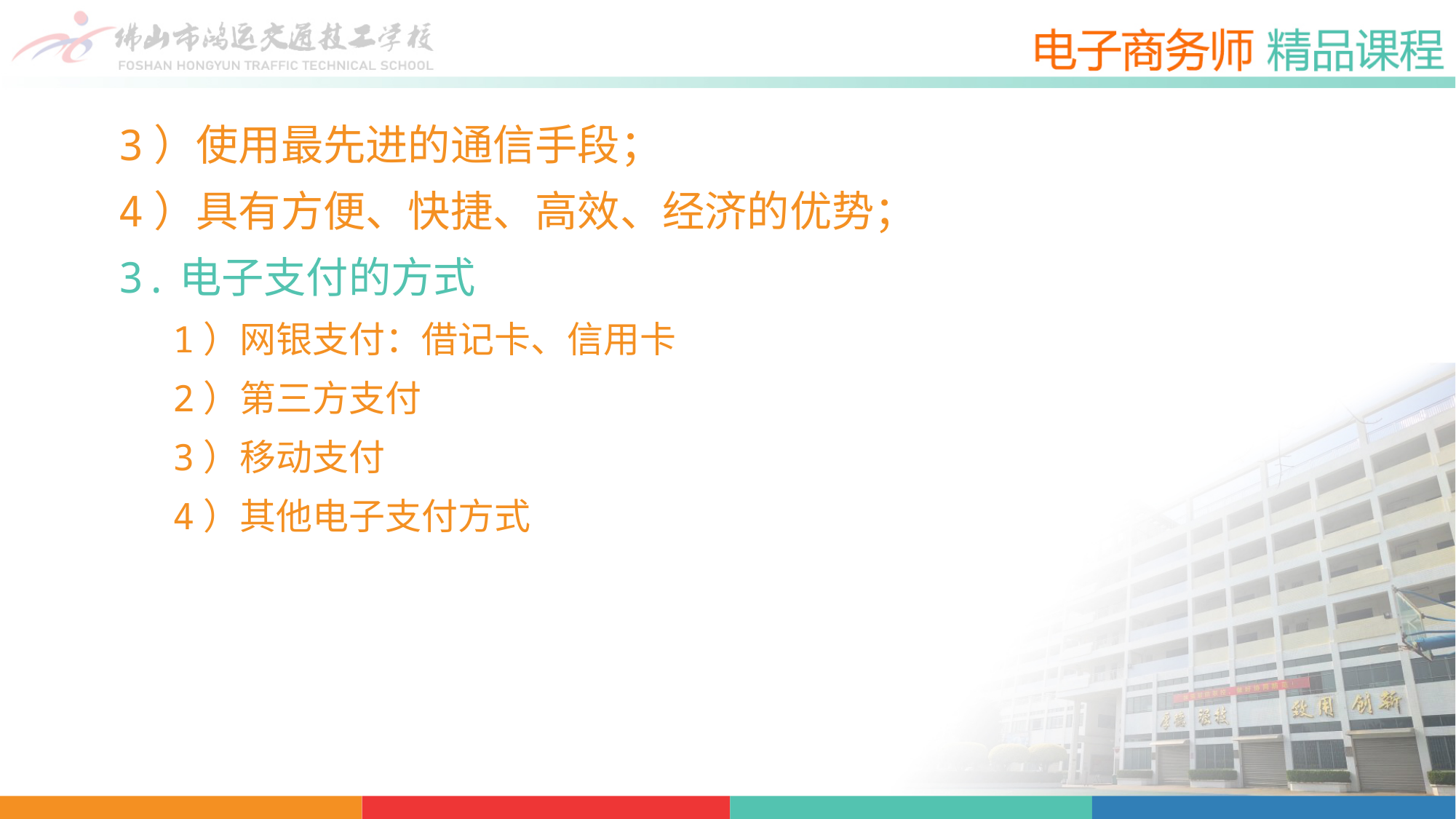

3）使用最先进的通信手段；
4）具有方便、快捷、高效、经济的优势；
3.电子支付的方式
1）网银支付：借记卡、信用卡
2）第三方支付
3）移动支付
4）其他电子支付方式